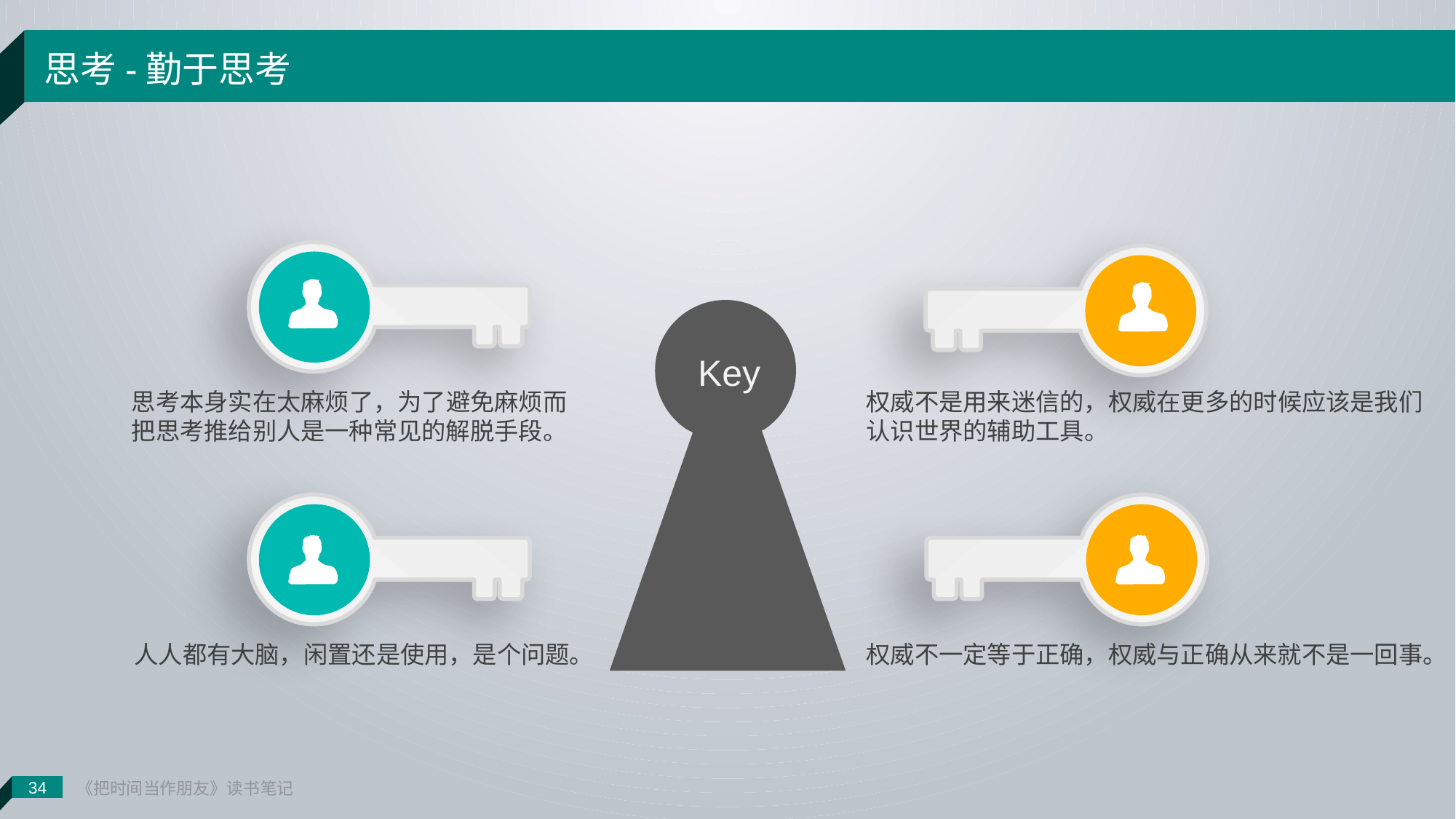

34
《把时间当作朋友》读书笔记

思考-勤于思考

Key
思考本身实在太麻烦了，为了避免麻烦而把思考推给别人是一种常见的解脱手段。
权威不是用来迷信的，权威在更多的时候应该是我们认识世界的辅助工具。

人人都有大脑，闲置还是使用，是个问题。
权威不一定等于正确，权威与正确从来就不是一回事。